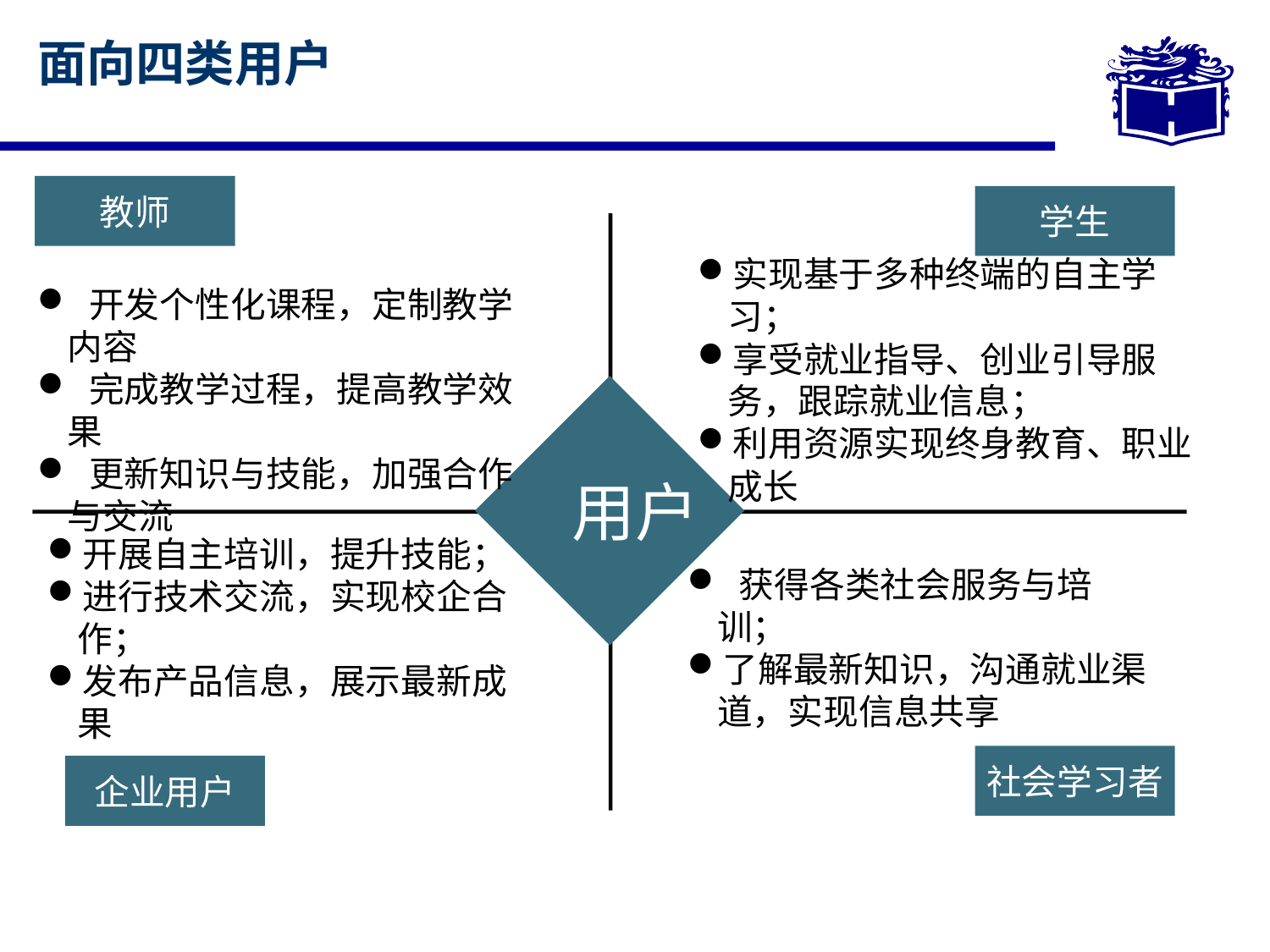

面向四类用户
教师
学生

实现基于多种终端的自主学习；
享受就业指导、创业引导服务，跟踪就业信息；
利用资源实现终身教育、职业成长
 开发个性化课程，定制教学内容
 完成教学过程，提高教学效果
 更新知识与技能，加强合作与交流
 用户

开展自主培训，提升技能；
进行技术交流，实现校企合作；
发布产品信息，展示最新成果
 获得各类社会服务与培训；
了解最新知识，沟通就业渠道，实现信息共享
社会学习者
企业用户